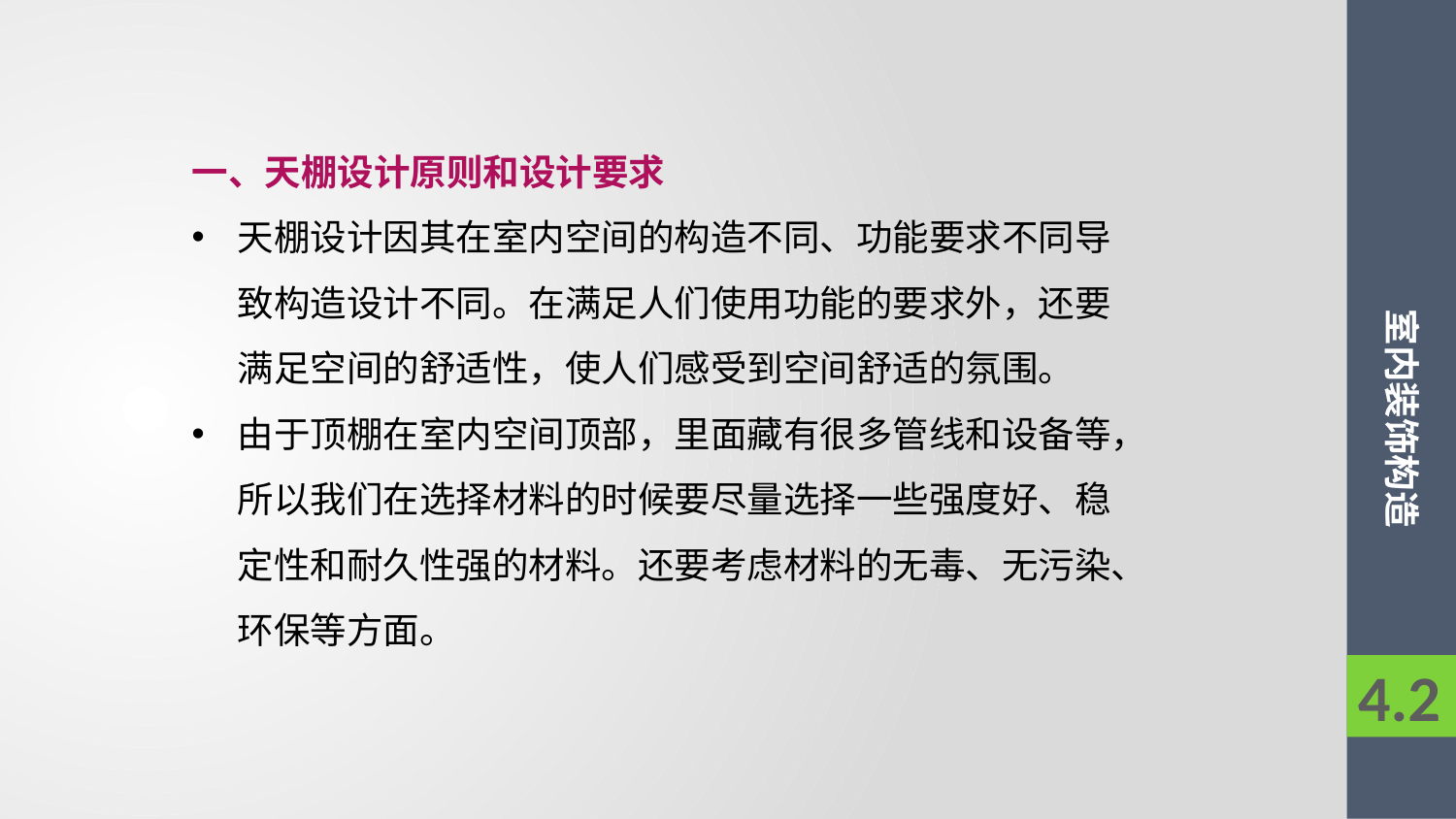

一、天棚设计原则和设计要求
天棚设计因其在室内空间的构造不同、功能要求不同导致构造设计不同。在满足人们使用功能的要求外，还要满足空间的舒适性，使人们感受到空间舒适的氛围。
由于顶棚在室内空间顶部，里面藏有很多管线和设备等，所以我们在选择材料的时候要尽量选择一些强度好、稳定性和耐久性强的材料。还要考虑材料的无毒、无污染、环保等方面。
室内装饰构造
4.2